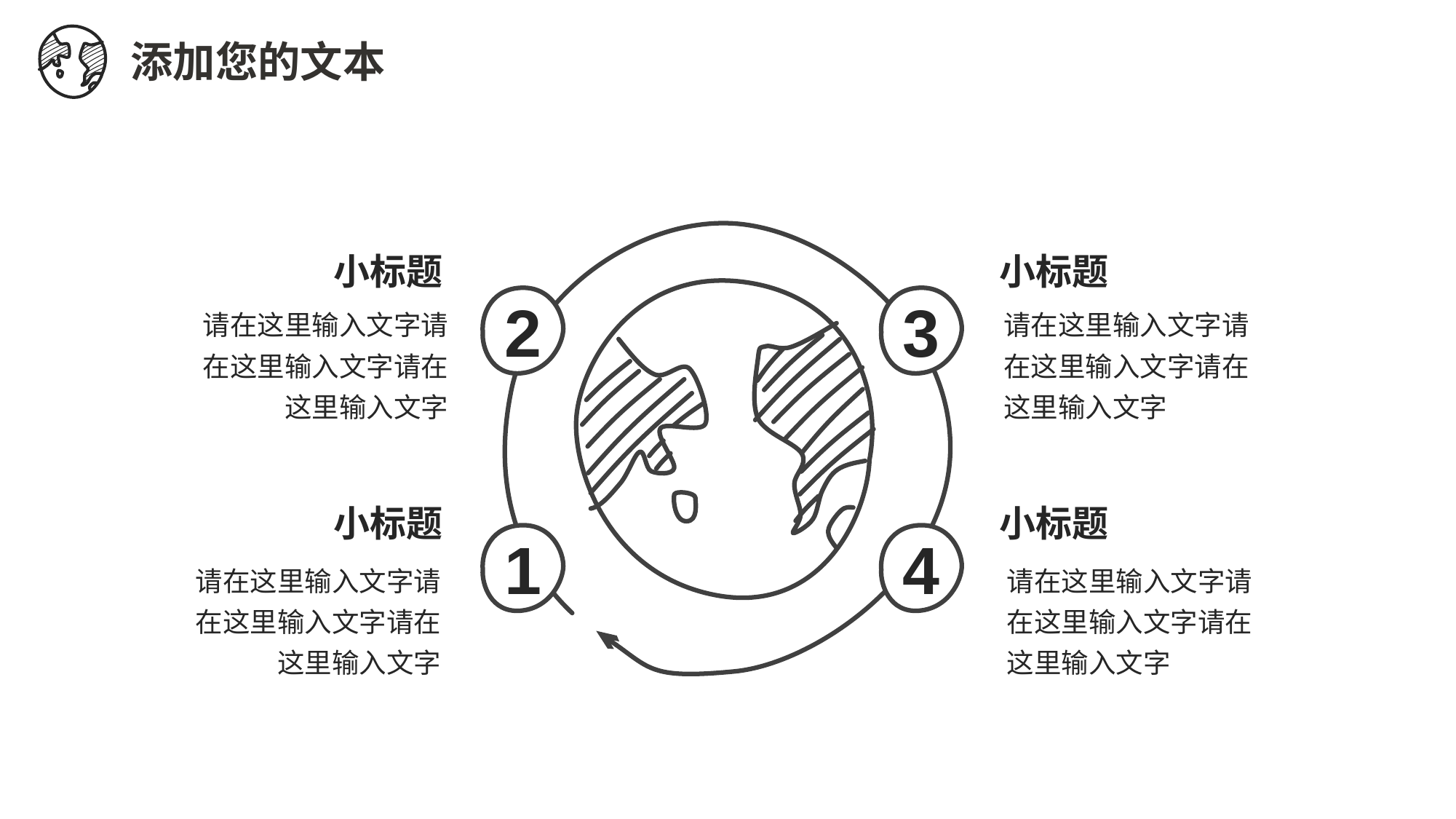

添加您的文本

小标题
小标题

2
3
请在这里输入文字请在这里输入文字请在这里输入文字
请在这里输入文字请在这里输入文字请在这里输入文字
小标题
小标题
1
4
请在这里输入文字请在这里输入文字请在这里输入文字
请在这里输入文字请在这里输入文字请在这里输入文字